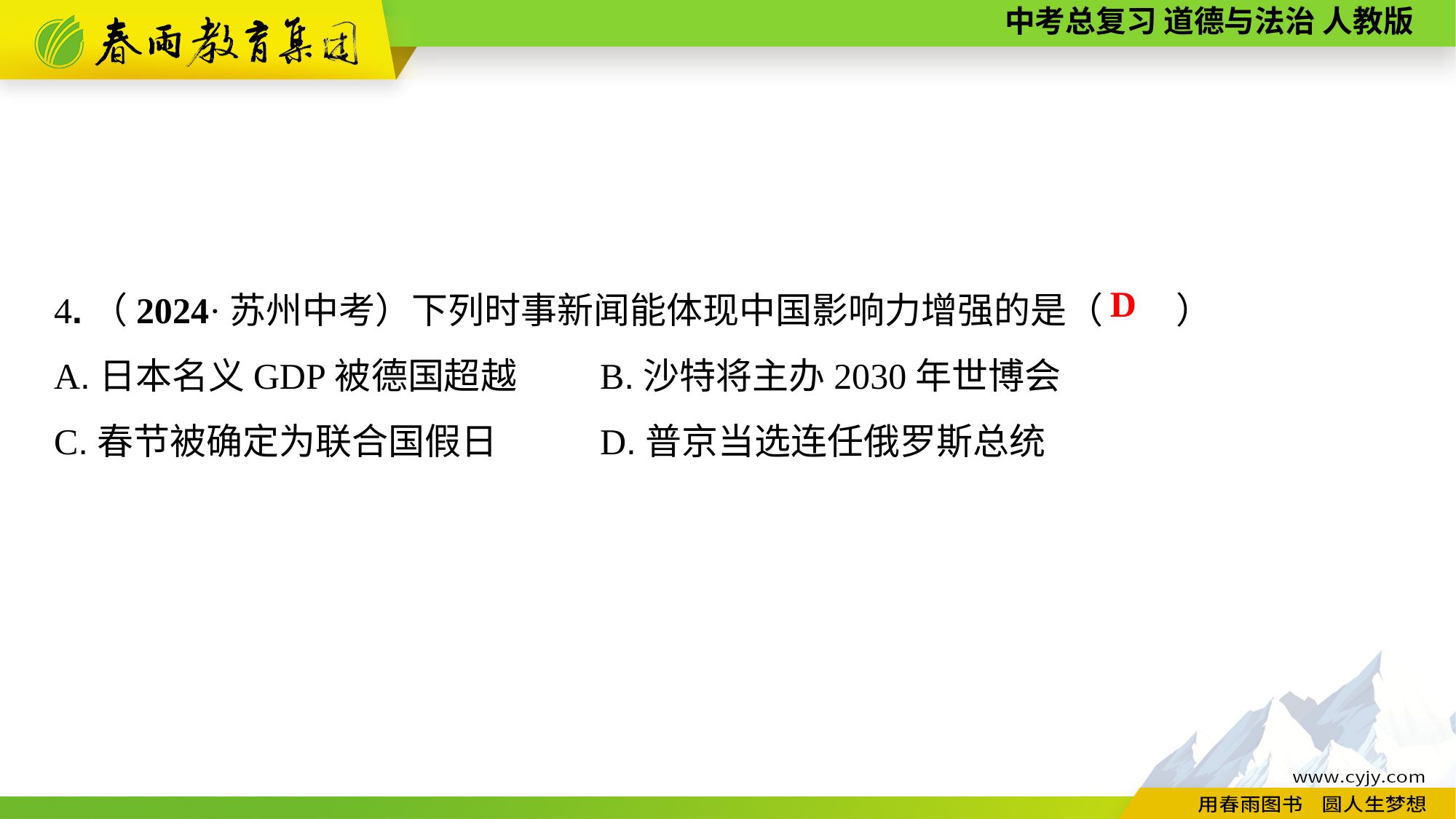

4.（2024·苏州中考）下列时事新闻能体现中国影响力增强的是（　　）
A.日本名义GDP被德国超越	B.沙特将主办2030年世博会
C.春节被确定为联合国假日	D.普京当选连任俄罗斯总统
D